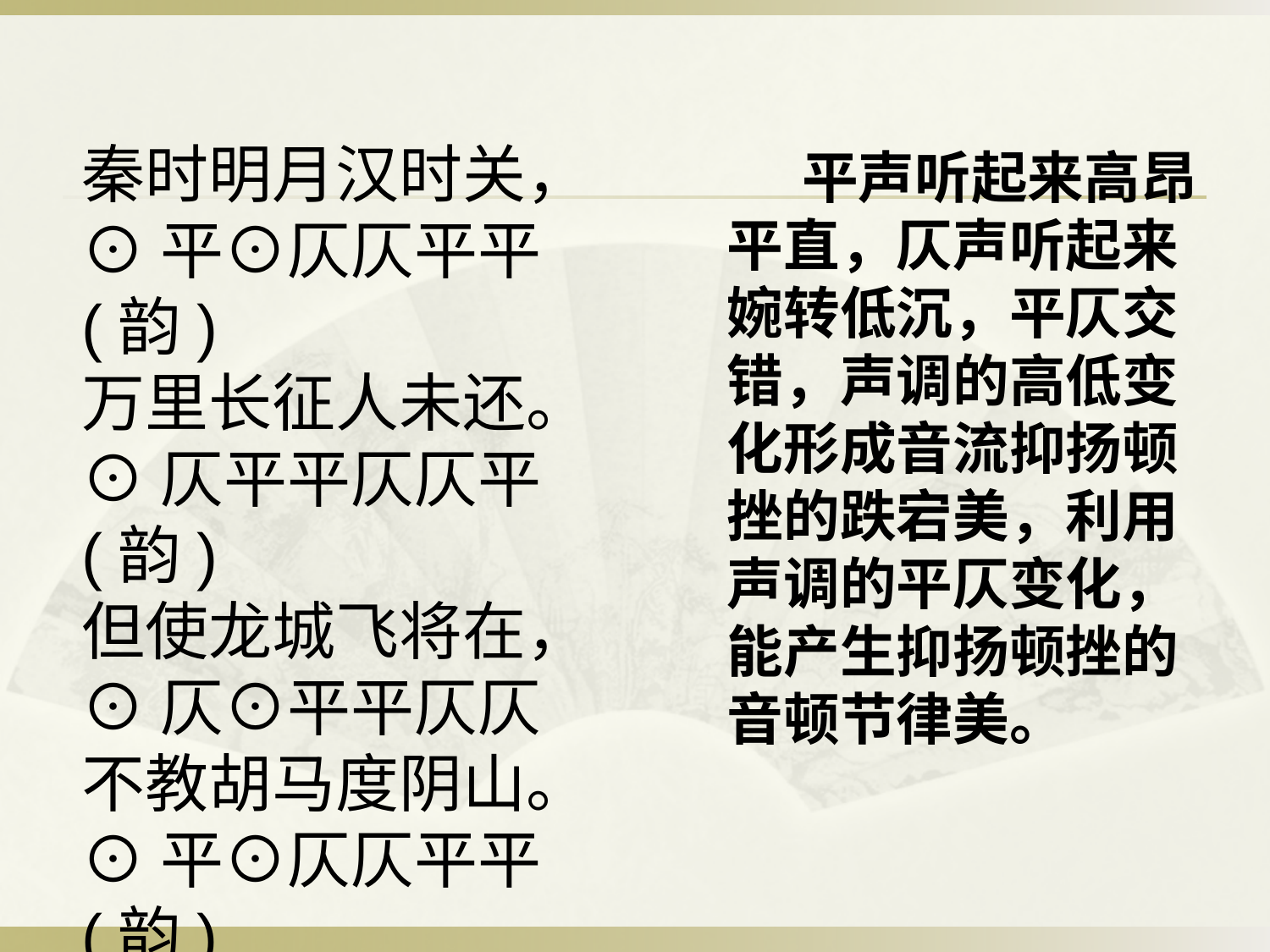

秦时明月汉时关，
⊙平⊙仄仄平平(韵)
万里长征人未还。
⊙仄平平仄仄平(韵)
但使龙城飞将在，
⊙仄⊙平平仄仄
不教胡马度阴山。
⊙平⊙仄仄平平(韵)

  平声听起来高昂平直，仄声听起来婉转低沉，平仄交错，声调的高低变化形成音流抑扬顿挫的跌宕美，利用声调的平仄变化，能产生抑扬顿挫的音顿节律美。